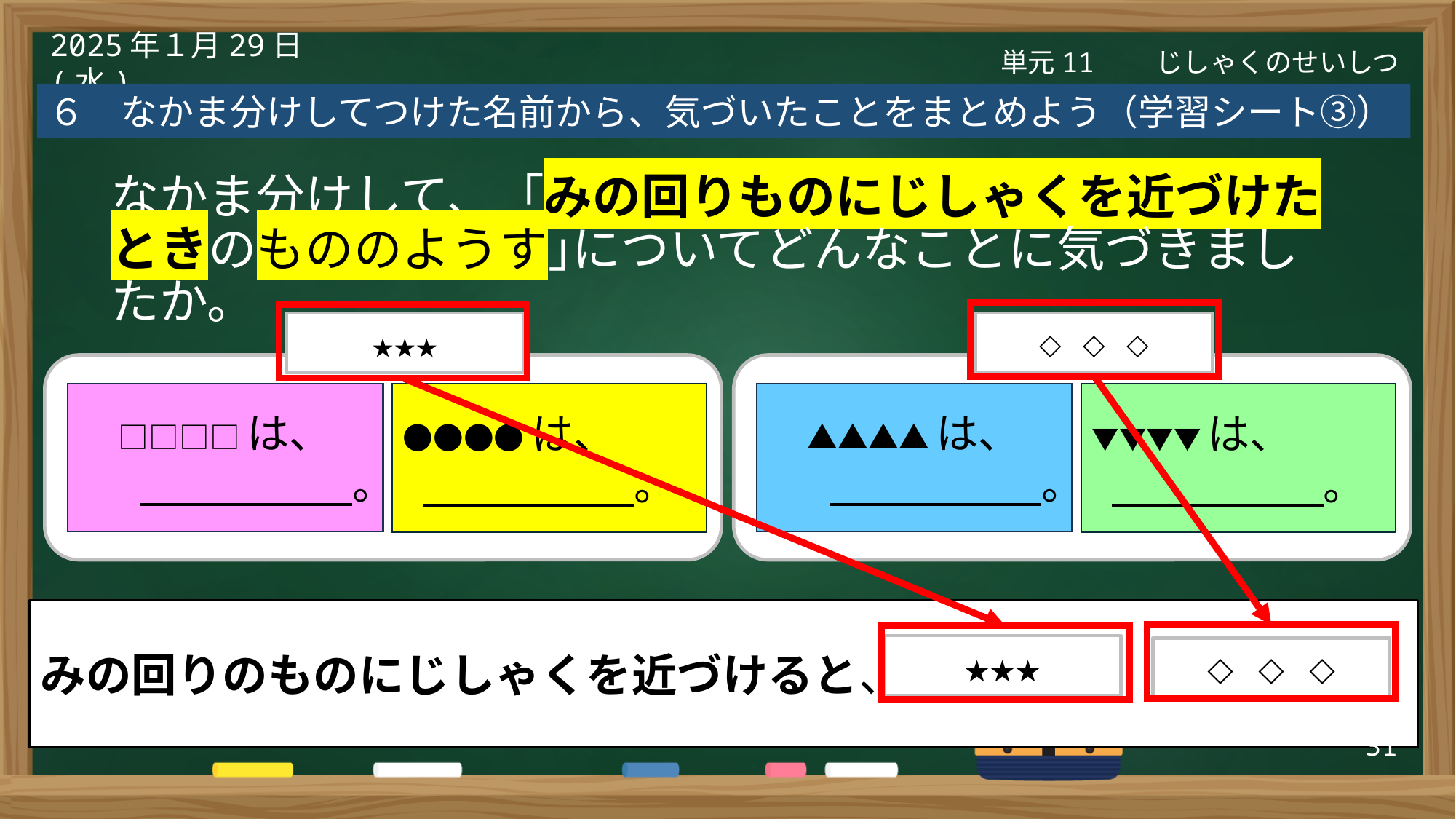

単元11　　じしゃくのせいしつ
2025年１月29日(水)
６　なかま分けしてつけた名前から、気づいたことをまとめよう（学習シート③）
なかま分けして、「みの回りものにじしゃくを近づけたときのもののようす｣についてどんなことに気づきましたか。

★★★

□□□□は、
　　　　　　。
●●●●は、
 　　　　　。
◇◇◇

▲▲▲▲は、
　　　　　　。
▼▼▼▼は、
 　　　　　。
みの回りのものにじしゃくを近づけると、

★★★
◇◇◇
31